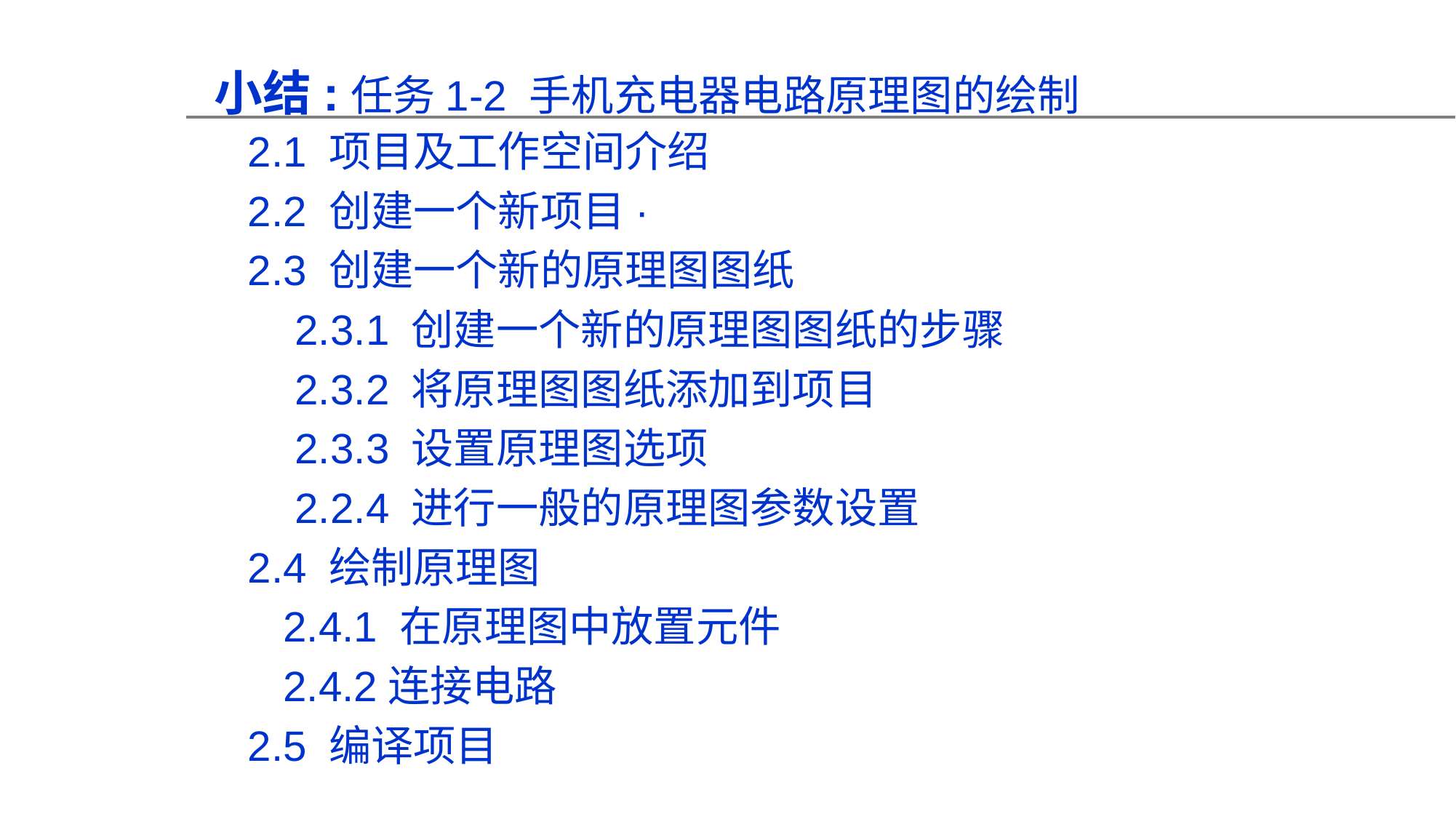

小结:任务1-2 手机充电器电路原理图的绘制
2.1 项目及工作空间介绍
2.2 创建一个新项目·
2.3 创建一个新的原理图图纸
    2.3.1 创建一个新的原理图图纸的步骤
    2.3.2 将原理图图纸添加到项目
    2.3.3 设置原理图选项
    2.2.4 进行一般的原理图参数设置
2.4 绘制原理图
   2.4.1 在原理图中放置元件
   2.4.2连接电路
2.5 编译项目